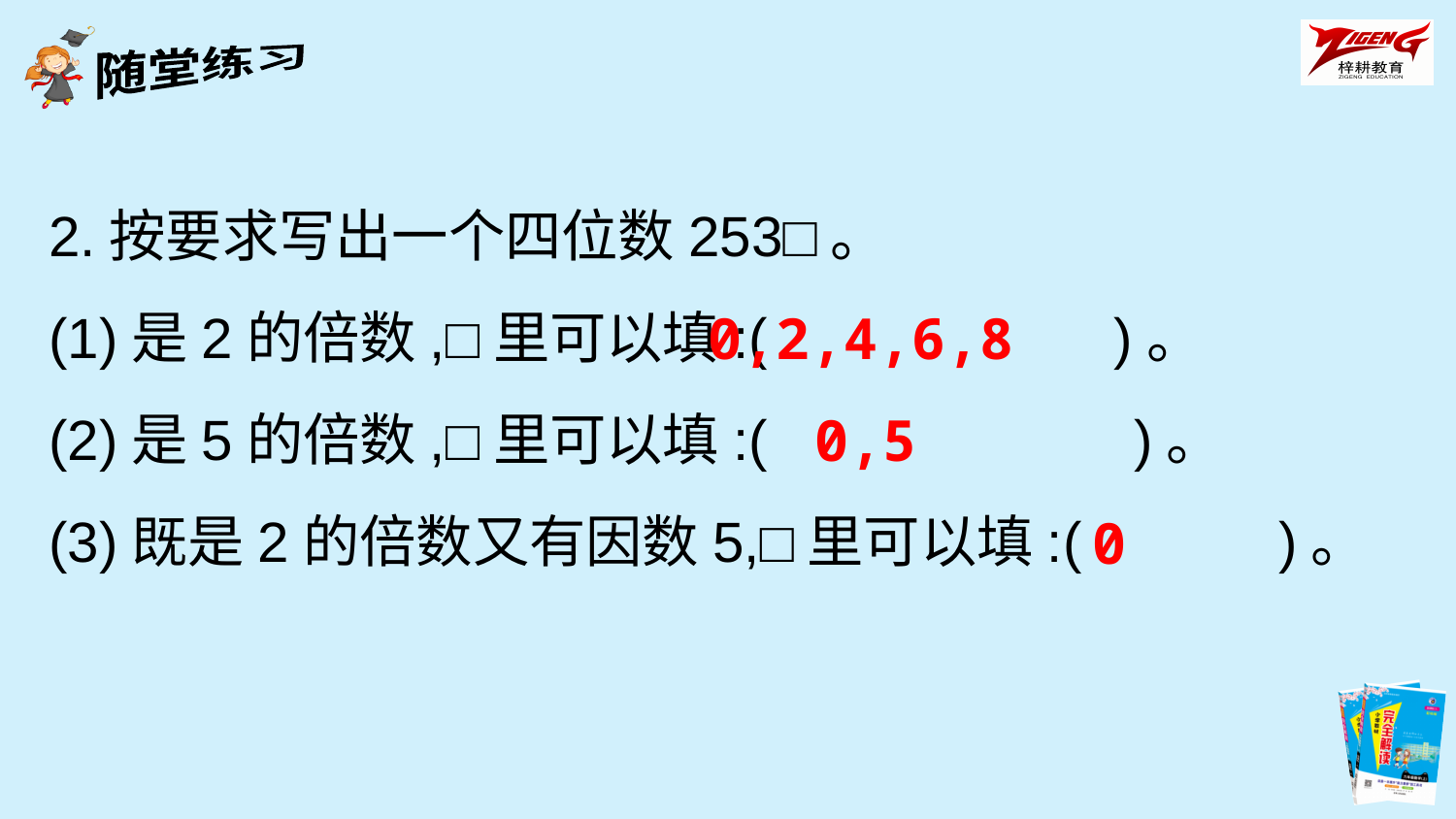

2.按要求写出一个四位数253□。
(1)是2的倍数,□里可以填:(                      )。
(2)是5的倍数,□里可以填:(　　　　　　)。
(3)既是2的倍数又有因数5,□里可以填:(　　　)。
0,2,4,6,8
0,5
0